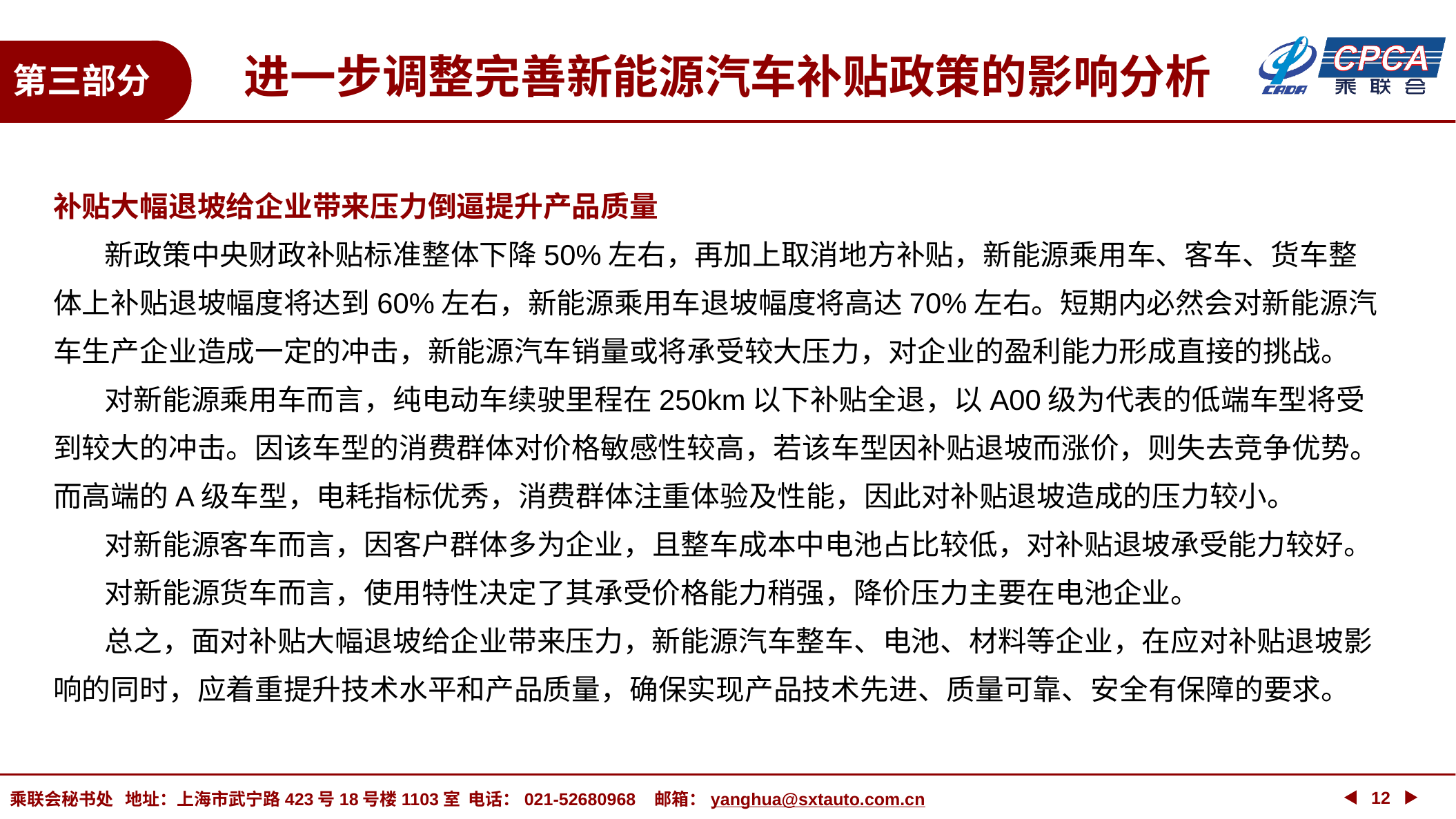

进一步调整完善新能源汽车补贴政策的影响分析
第三部分
补贴大幅退坡给企业带来压力倒逼提升产品质量
       新政策中央财政补贴标准整体下降50%左右，再加上取消地方补贴，新能源乘用车、客车、货车整体上补贴退坡幅度将达到60%左右，新能源乘用车退坡幅度将高达70%左右。短期内必然会对新能源汽车生产企业造成一定的冲击，新能源汽车销量或将承受较大压力，对企业的盈利能力形成直接的挑战。
       对新能源乘用车而言，纯电动车续驶里程在250km以下补贴全退，以A00级为代表的低端车型将受到较大的冲击。因该车型的消费群体对价格敏感性较高，若该车型因补贴退坡而涨价，则失去竞争优势。而高端的A级车型，电耗指标优秀，消费群体注重体验及性能，因此对补贴退坡造成的压力较小。
       对新能源客车而言，因客户群体多为企业，且整车成本中电池占比较低，对补贴退坡承受能力较好。
       对新能源货车而言，使用特性决定了其承受价格能力稍强，降价压力主要在电池企业。
       总之，面对补贴大幅退坡给企业带来压力，新能源汽车整车、电池、材料等企业，在应对补贴退坡影响的同时，应着重提升技术水平和产品质量，确保实现产品技术先进、质量可靠、安全有保障的要求。